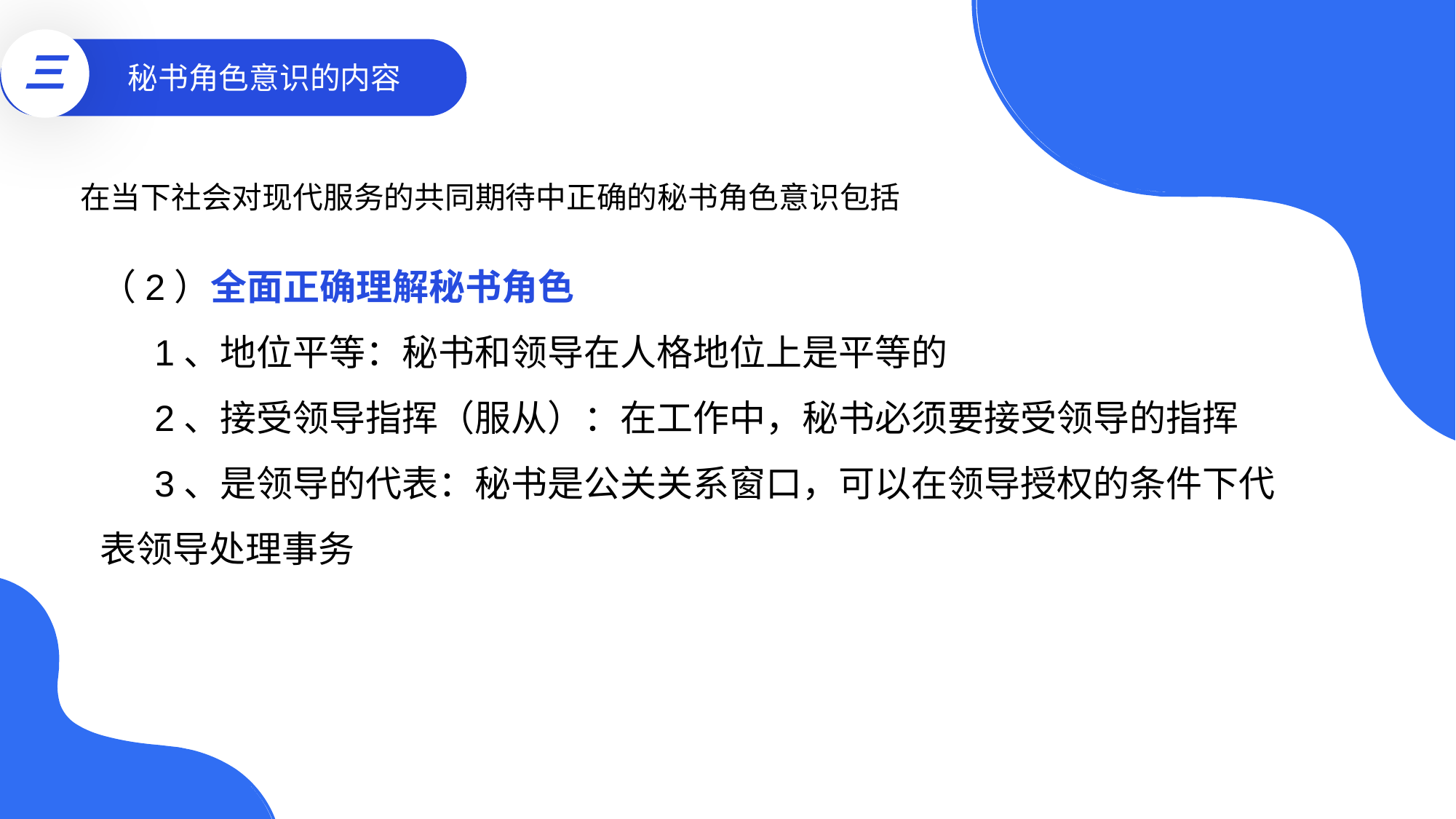

三
秘书角色意识的内容
在当下社会对现代服务的共同期待中正确的秘书角色意识包括
（2）全面正确理解秘书角色
1、地位平等：秘书和领导在人格地位上是平等的
2、接受领导指挥（服从）：在工作中，秘书必须要接受领导的指挥
3、是领导的代表：秘书是公关关系窗口，可以在领导授权的条件下代表领导处理事务